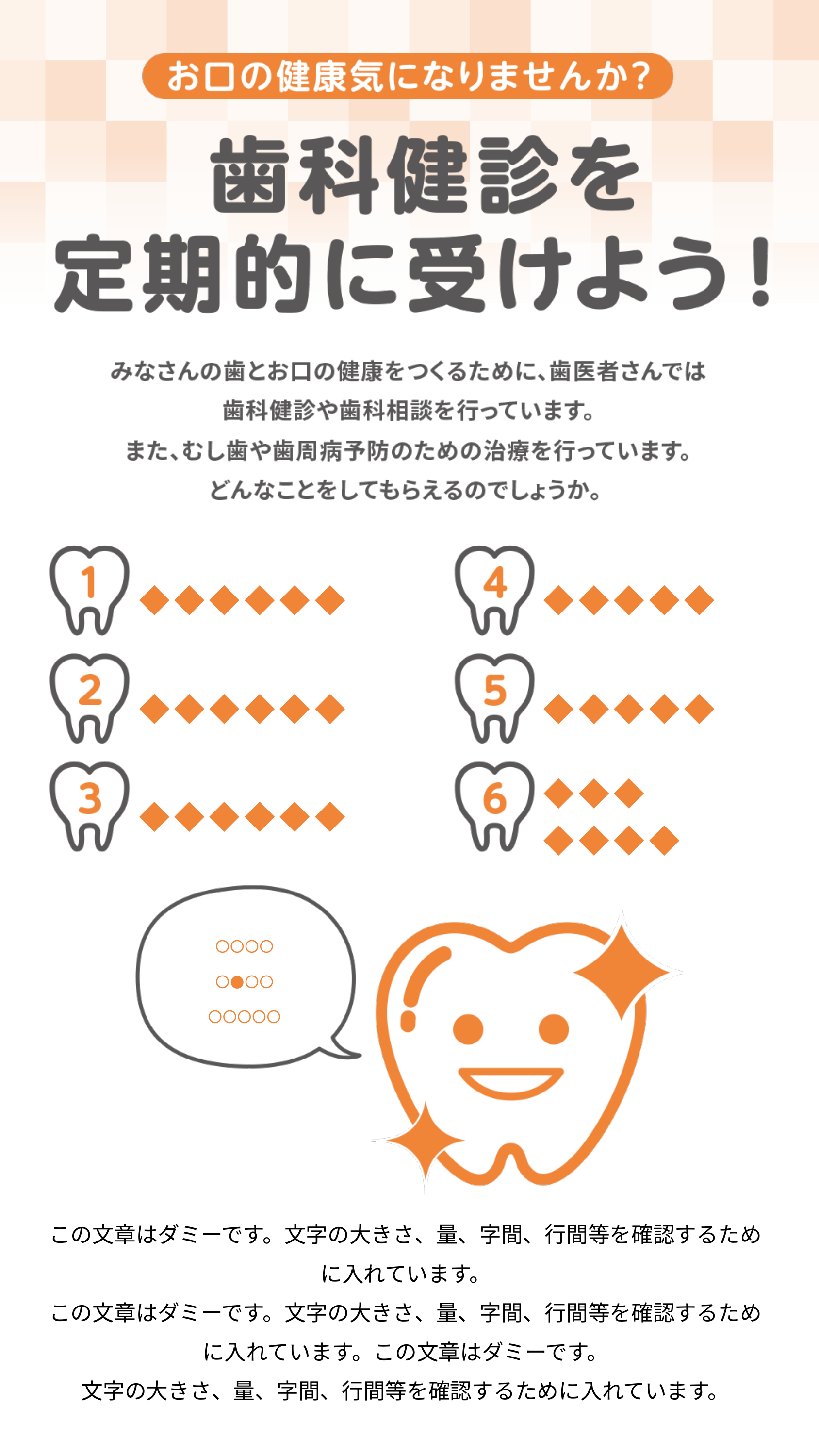

◆ ◆ ◆ ◆ ◆ ◆
◆ ◆ ◆ ◆ ◆
◆ ◆ ◆ ◆ ◆ ◆
◆ ◆ ◆ ◆ ◆
◆ ◆ ◆ ◆ ◆ ◆
◆ ◆ ◆
◆ ◆ ◆ ◆
○○○○
○●○○
○○○○○
この文章はダミーです。文字の大きさ、量、字間、行間等を確認するために入れています。
この文章はダミーです。文字の大きさ、量、字間、行間等を確認するために入れています。この文章はダミーです。
文字の大きさ、量、字間、行間等を確認するために入れています。